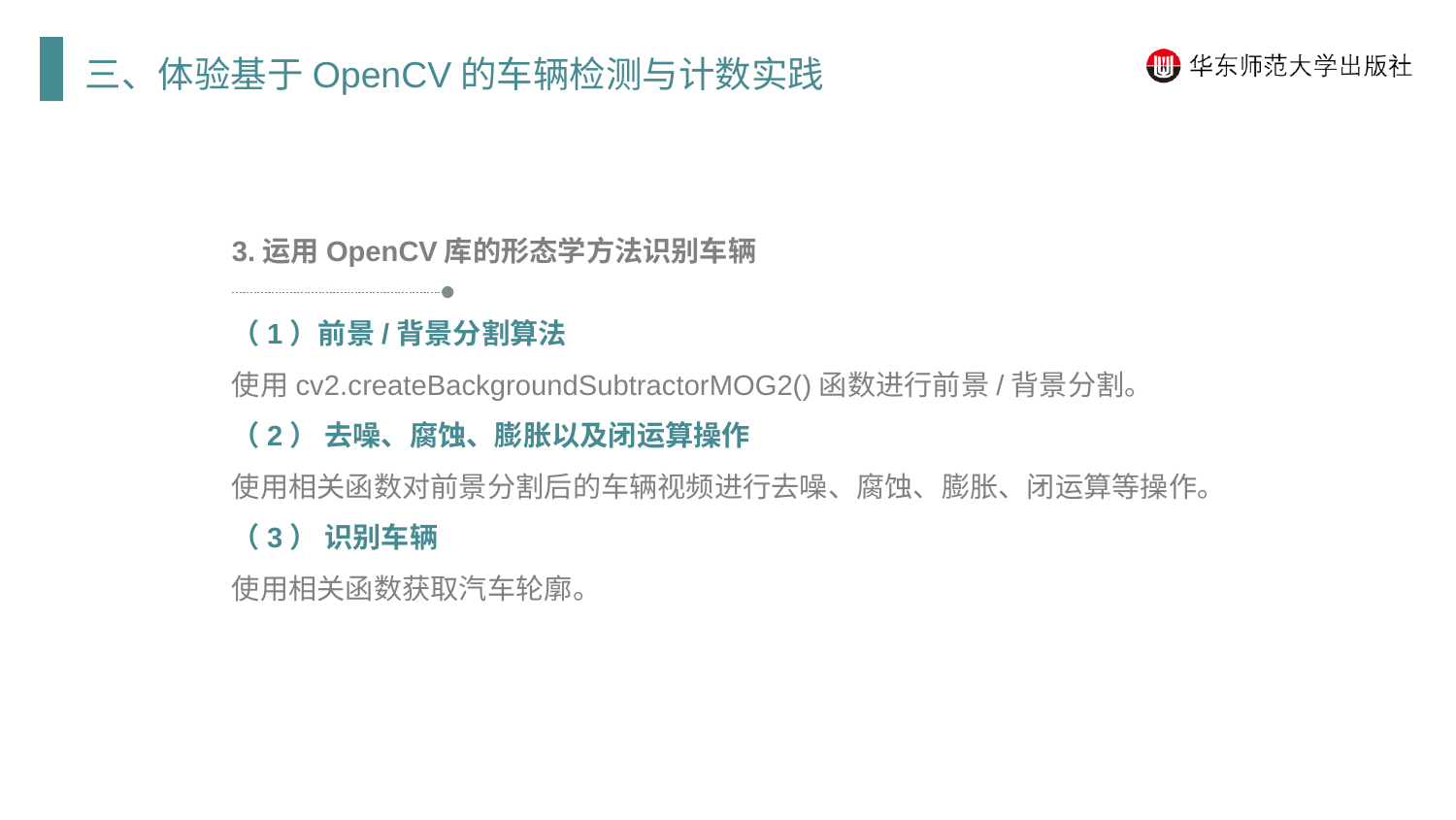

三、体验基于OpenCV的车辆检测与计数实践
3.运用OpenCV库的形态学方法识别车辆
（1）前景/背景分割算法
使用cv2.createBackgroundSubtractorMOG2()函数进行前景/背景分割。
（2） 去噪、腐蚀、膨胀以及闭运算操作
使用相关函数对前景分割后的车辆视频进行去噪、腐蚀、膨胀、闭运算等操作。
（3） 识别车辆
使用相关函数获取汽车轮廓。